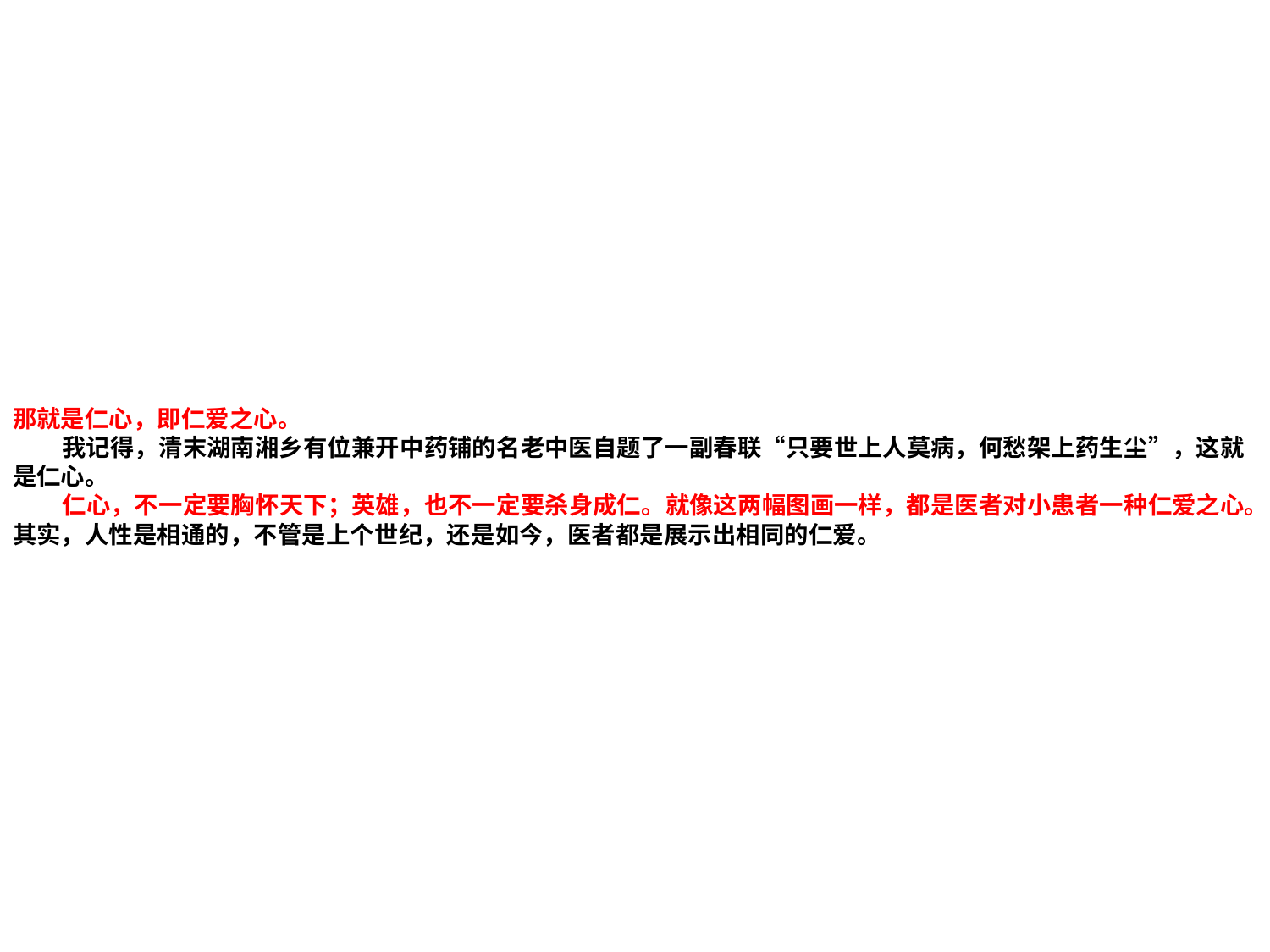

# 那就是仁心，即仁爱之心。 我记得，清末湖南湘乡有位兼开中药铺的名老中医自题了一副春联“只要世上人莫病，何愁架上药生尘”，这就是仁心。 仁心，不一定要胸怀天下；英雄，也不一定要杀身成仁。就像这两幅图画一样，都是医者对小患者一种仁爱之心。其实，人性是相通的，不管是上个世纪，还是如今，医者都是展示出相同的仁爱。